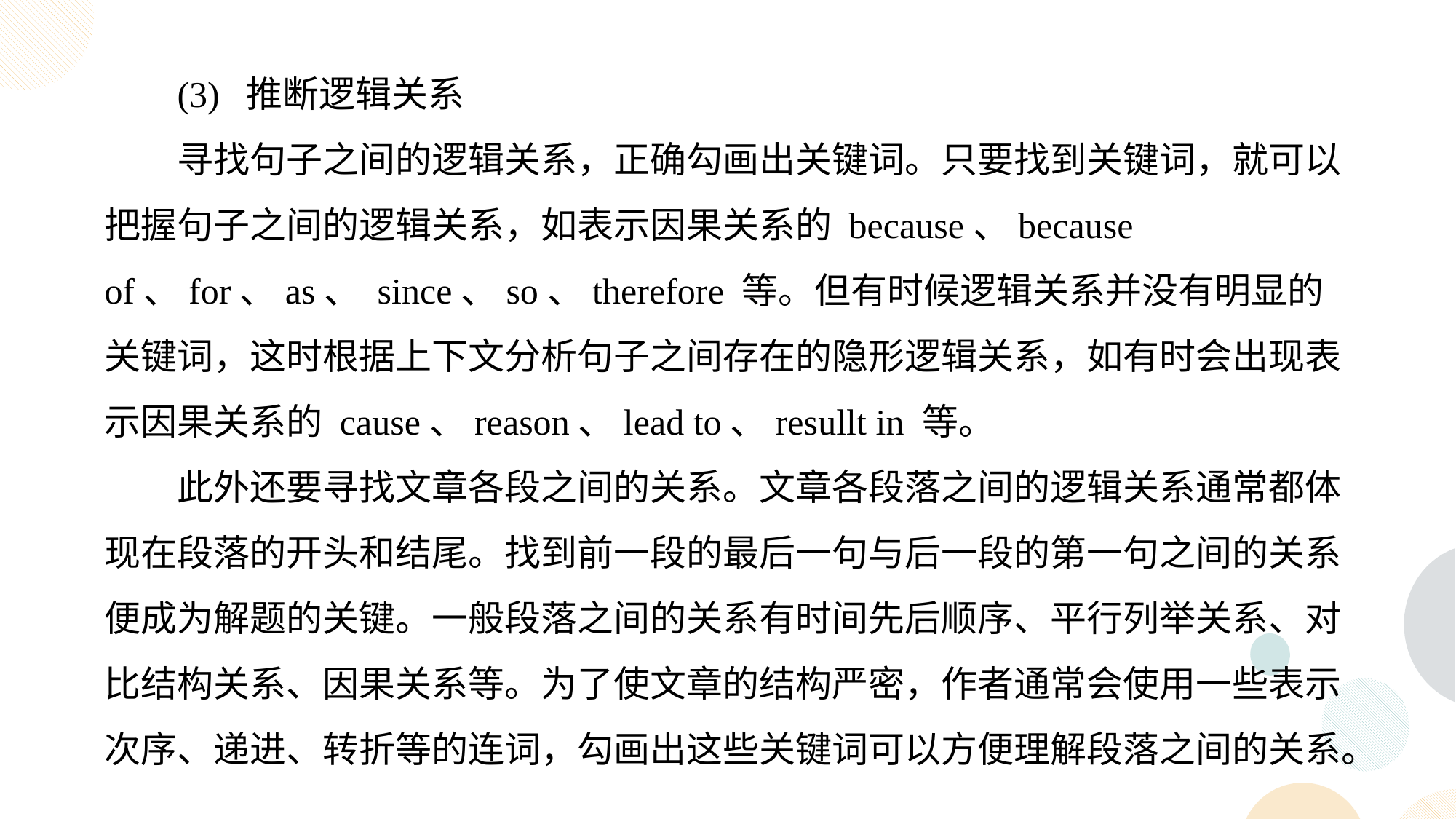

(3)  推断逻辑关系
寻找句子之间的逻辑关系，正确勾画出关键词。只要找到关键词，就可以把握句子之间的逻辑关系，如表示因果关系的 because、because of、for、as、 since、so、therefore 等。但有时候逻辑关系并没有明显的关键词，这时根据上下文分析句子之间存在的隐形逻辑关系，如有时会出现表示因果关系的 cause、reason、lead to、resullt in 等。
此外还要寻找文章各段之间的关系。文章各段落之间的逻辑关系通常都体现在段落的开头和结尾。找到前一段的最后一句与后一段的第一句之间的关系便成为解题的关键。一般段落之间的关系有时间先后顺序、平行列举关系、对比结构关系、因果关系等。为了使文章的结构严密，作者通常会使用一些表示次序、递进、转折等的连词，勾画出这些关键词可以方便理解段落之间的关系。